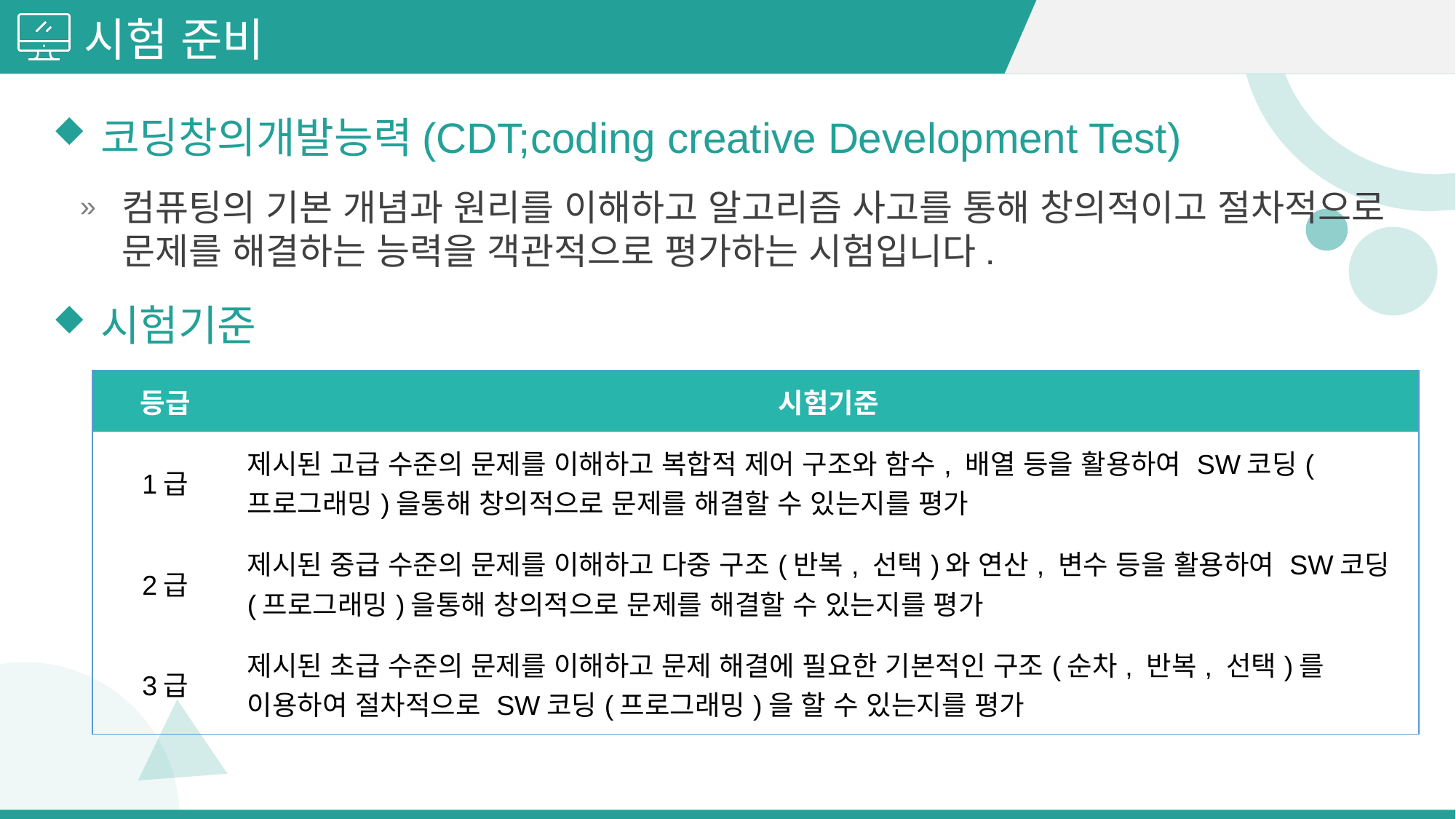

시험 준비
코딩창의개발능력(CDT;coding creative Development Test)
컴퓨팅의 기본 개념과 원리를 이해하고 알고리즘 사고를 통해 창의적이고 절차적으로 문제를 해결하는 능력을 객관적으로 평가하는 시험입니다.
시험기준
| 등급 | 시험기준 |
| --- | --- |
| 1급 | 제시된 고급 수준의 문제를 이해하고 복합적 제어 구조와 함수, 배열 등을 활용하여 SW코딩(프로그래밍)을통해 창의적으로 문제를 해결할 수 있는지를 평가 |
| 2급 | 제시된 중급 수준의 문제를 이해하고 다중 구조(반복, 선택)와 연산, 변수 등을 활용하여 SW코딩(프로그래밍)을통해 창의적으로 문제를 해결할 수 있는지를 평가 |
| 3급 | 제시된 초급 수준의 문제를 이해하고 문제 해결에 필요한 기본적인 구조(순차, 반복, 선택)를 이용하여 절차적으로 SW코딩(프로그래밍)을 할 수 있는지를 평가 |